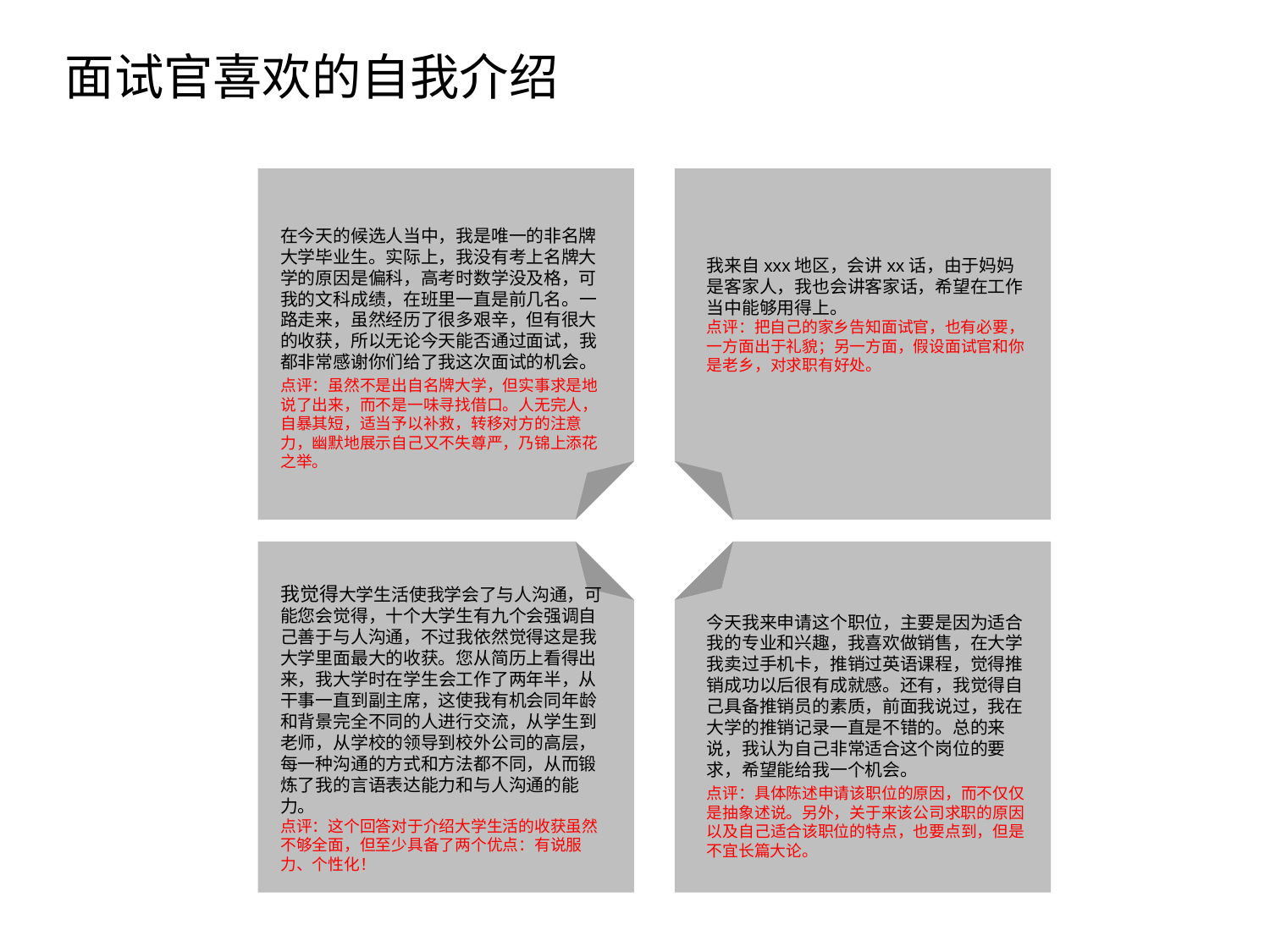

面试官喜欢的自我介绍

在今天的候选人当中，我是唯一的非名牌大学毕业生。实际上，我没有考上名牌大学的原因是偏科，高考时数学没及格，可我的文科成绩，在班里一直是前几名。一路走来，虽然经历了很多艰辛，但有很大的收获，所以无论今天能否通过面试，我都非常感谢你们给了我这次面试的机会。
点评：虽然不是出自名牌大学，但实事求是地说了出来，而不是一味寻找借口。人无完人，自暴其短，适当予以补救，转移对方的注意力，幽默地展示自己又不失尊严，乃锦上添花之举。

我来自xxx地区，会讲xx话，由于妈妈是客家人，我也会讲客家话，希望在工作当中能够用得上。
点评：把自己的家乡告知面试官，也有必要，一方面出于礼貌；另一方面，假设面试官和你是老乡，对求职有好处。
点击添加文本
点击添加文本
我觉得大学生活使我学会了与人沟通，可能您会觉得，十个大学生有九个会强调自己善于与人沟通，不过我依然觉得这是我大学里面最大的收获。您从简历上看得出来，我大学时在学生会工作了两年半，从干事一直到副主席，这使我有机会同年龄和背景完全不同的人进行交流，从学生到老师，从学校的领导到校外公司的高层，每一种沟通的方式和方法都不同，从而锻炼了我的言语表达能力和与人沟通的能力。
点评：这个回答对于介绍大学生活的收获虽然不够全面，但至少具备了两个优点：有说服力、个性化！
点击添加文本
今天我来申请这个职位，主要是因为适合我的专业和兴趣，我喜欢做销售，在大学我卖过手机卡，推销过英语课程，觉得推销成功以后很有成就感。还有，我觉得自己具备推销员的素质，前面我说过，我在大学的推销记录一直是不错的。总的来说，我认为自己非常适合这个岗位的要求，希望能给我一个机会。
点评：具体陈述申请该职位的原因，而不仅仅是抽象述说。另外，关于来该公司求职的原因以及自己适合该职位的特点，也要点到，但是不宜长篇大论。
点击添加文本